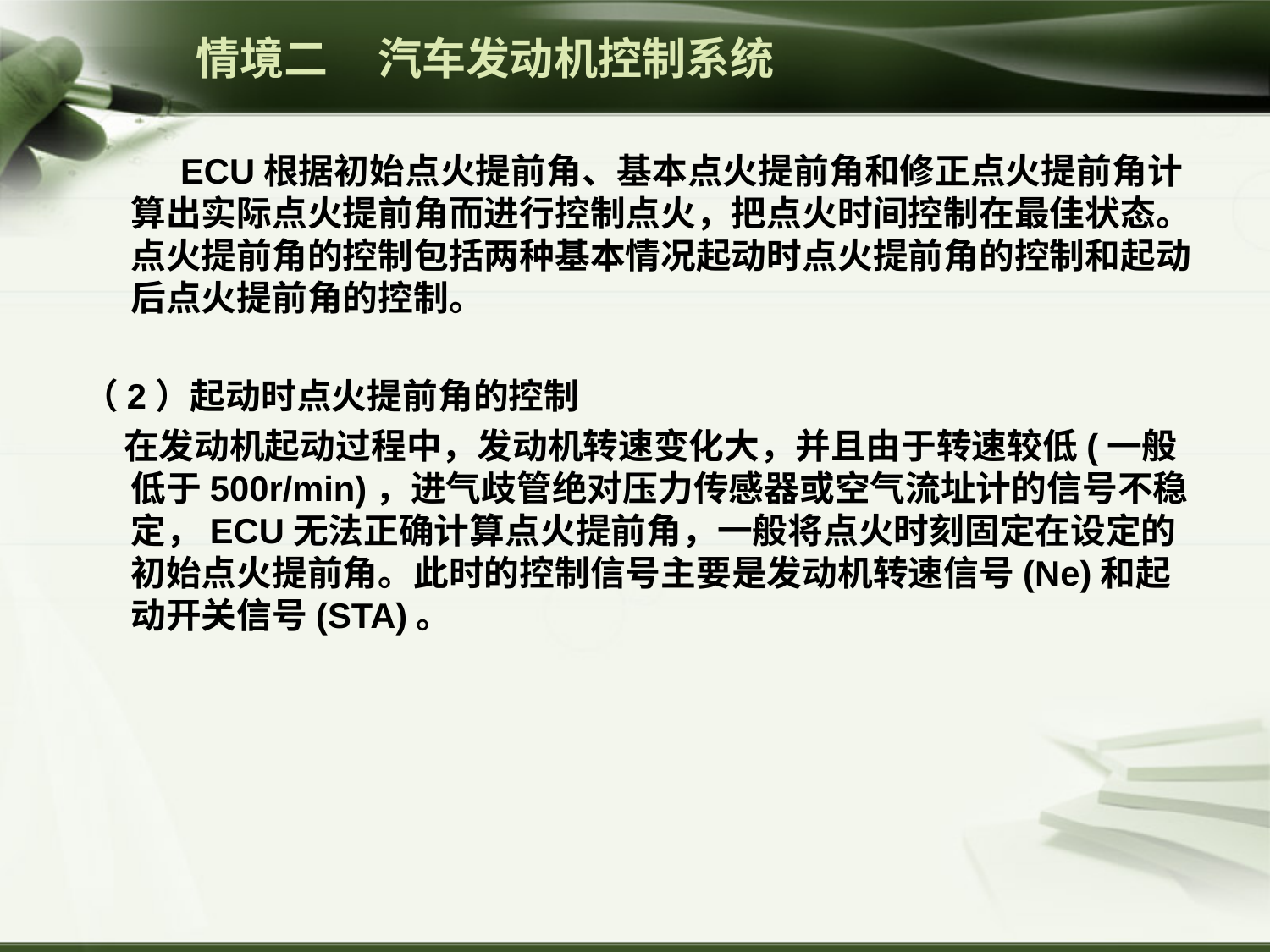

情境二     汽车发动机控制系统
          ECU根据初始点火提前角、基本点火提前角和修正点火提前角计算出实际点火提前角而进行控制点火，把点火时间控制在最佳状态。点火提前角的控制包括两种基本情况起动时点火提前角的控制和起动后点火提前角的控制。

（2）起动时点火提前角的控制
    在发动机起动过程中，发动机转速变化大，并且由于转速较低(一般低于500r/min)，进气歧管绝对压力传感器或空气流址计的信号不稳定，ECU无法正确计算点火提前角，一般将点火时刻固定在设定的初始点火提前角。此时的控制信号主要是发动机转速信号(Ne)和起动开关信号(STA)。